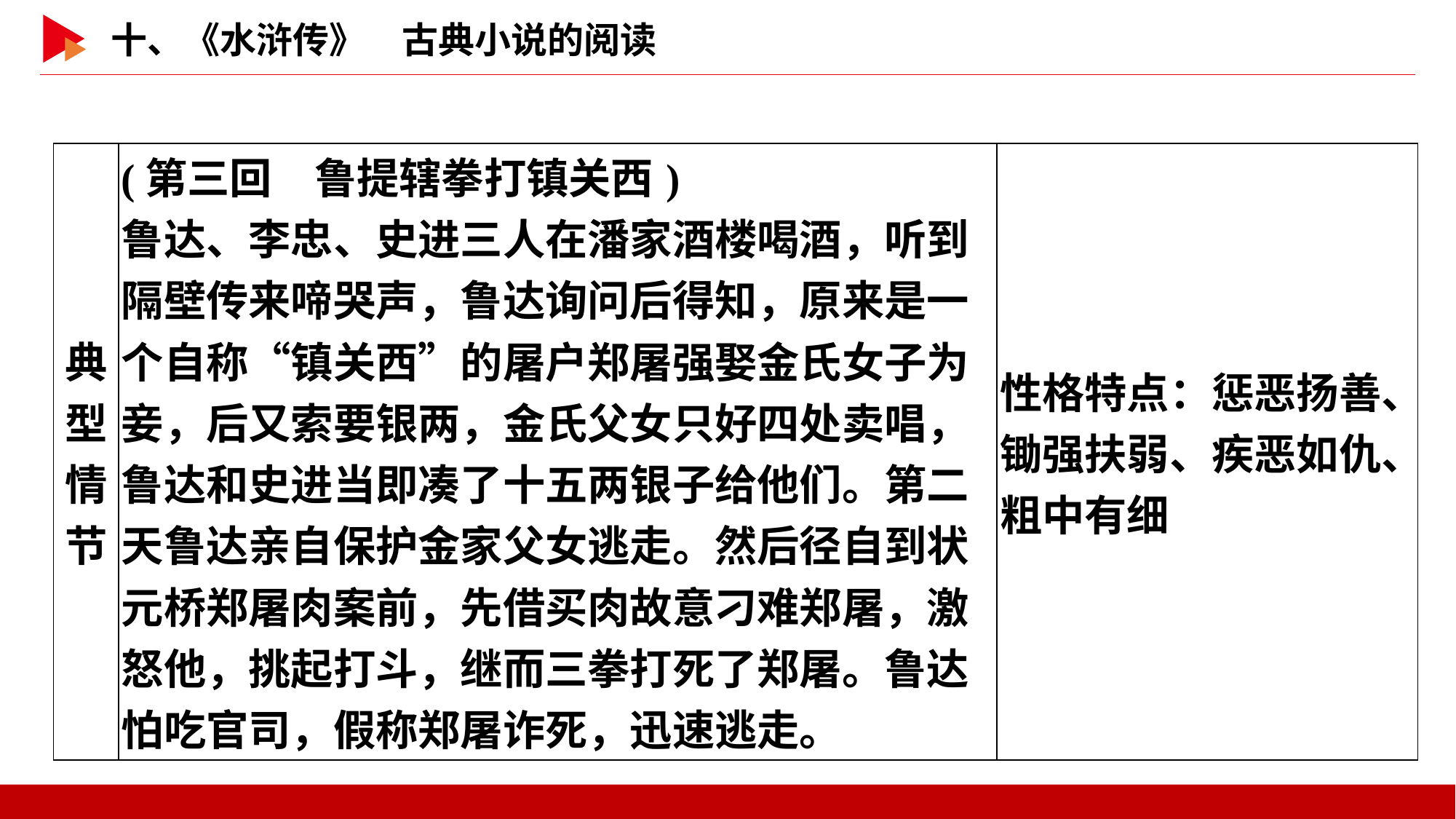

| 典型 情节 | (第三回　鲁提辖拳打镇关西) 鲁达、李忠、史进三人在潘家酒楼喝酒，听到隔壁传来啼哭声，鲁达询问后得知，原来是一个自称“镇关西”的屠户郑屠强娶金氏女子为妾，后又索要银两，金氏父女只好四处卖唱，鲁达和史进当即凑了十五两银子给他们。第二天鲁达亲自保护金家父女逃走。然后径自到状元桥郑屠肉案前，先借买肉故意刁难郑屠，激怒他，挑起打斗，继而三拳打死了郑屠。鲁达怕吃官司，假称郑屠诈死，迅速逃走。 | 性格特点：惩恶扬善、锄强扶弱、疾恶如仇、粗中有细 |
| --- | --- | --- |